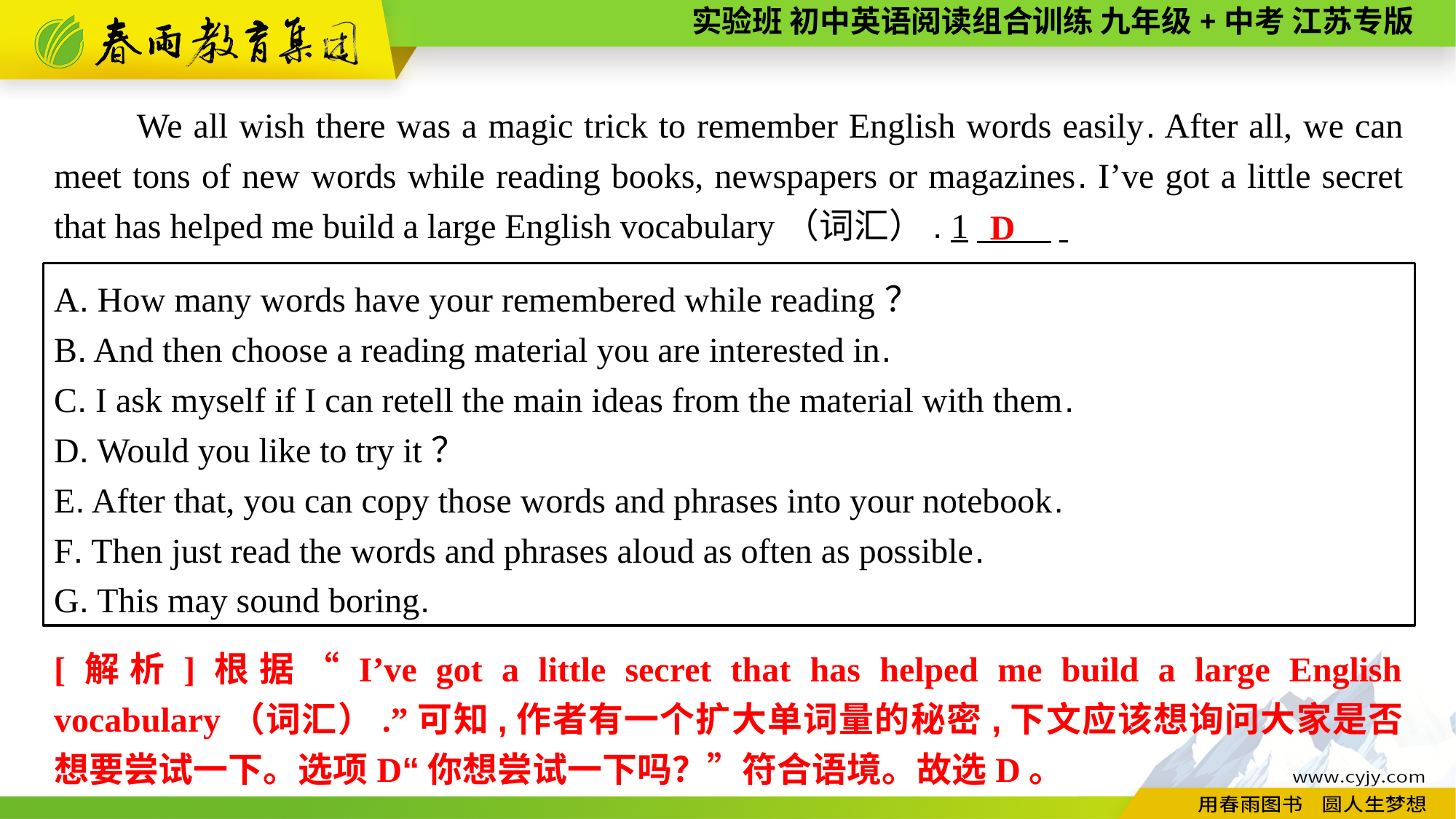

We all wish there was a magic trick to remember English words easily. After all, we can meet tons of new words while reading books, newspapers or magazines. I’ve got a little secret that has helped me build a large English vocabulary（词汇）. 1　     .
D
A. How many words have your remembered while reading？
B. And then choose a reading material you are interested in.
C. I ask myself if I can retell the main ideas from the material with them.
D. Would you like to try it？
E. After that, you can copy those words and phrases into your notebook.
F. Then just read the words and phrases aloud as often as possible.
G. This may sound boring.
[解析]根据“I’ve got a little secret that has helped me build a large English vocabulary（词汇）.”可知,作者有一个扩大单词量的秘密,下文应该想询问大家是否想要尝试一下。选项D“你想尝试一下吗？”符合语境。故选D。